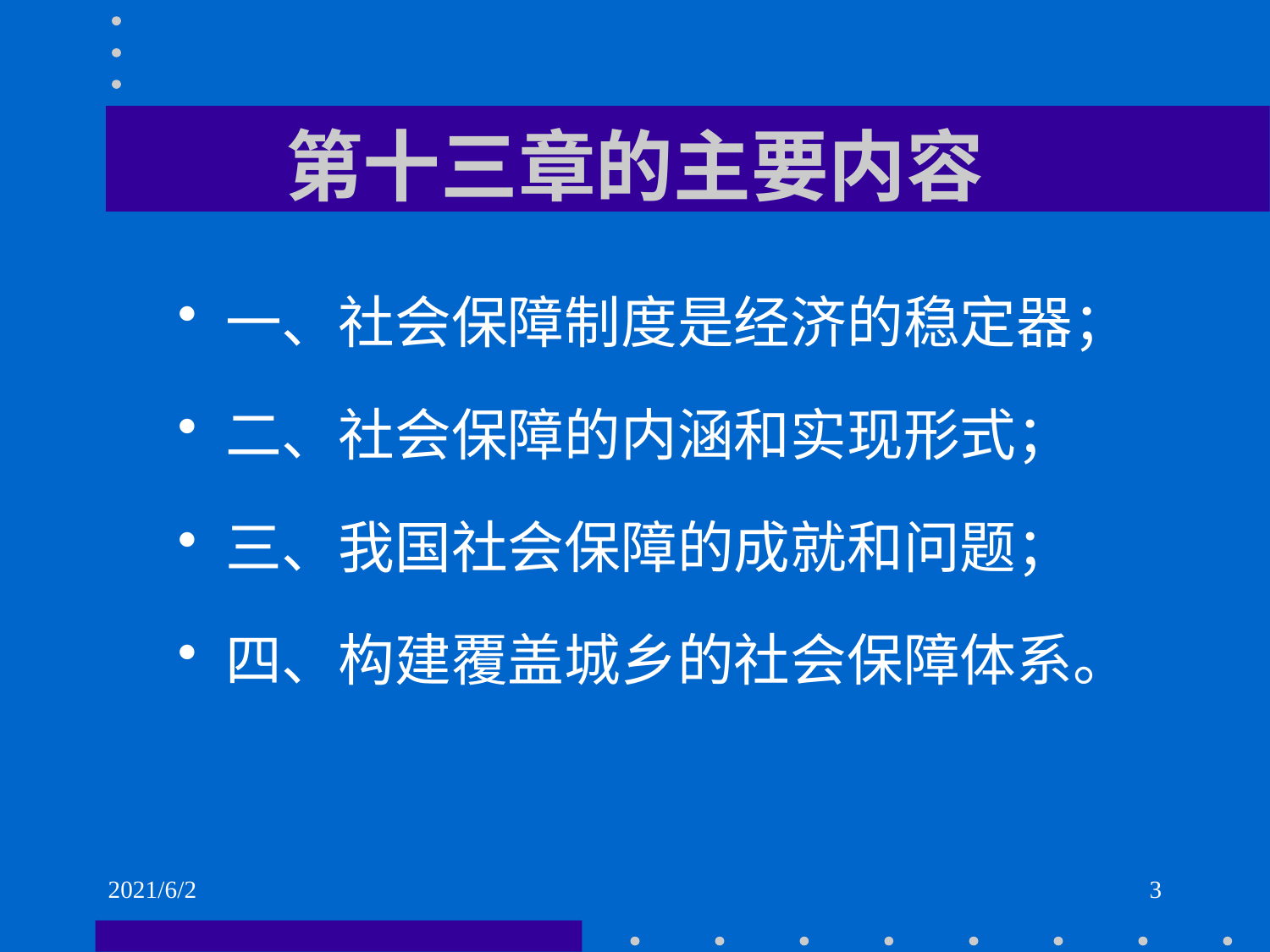

# 第十三章的主要内容
一、社会保障制度是经济的稳定器；
二、社会保障的内涵和实现形式；
三、我国社会保障的成就和问题；
四、构建覆盖城乡的社会保障体系。
2021/6/2
3